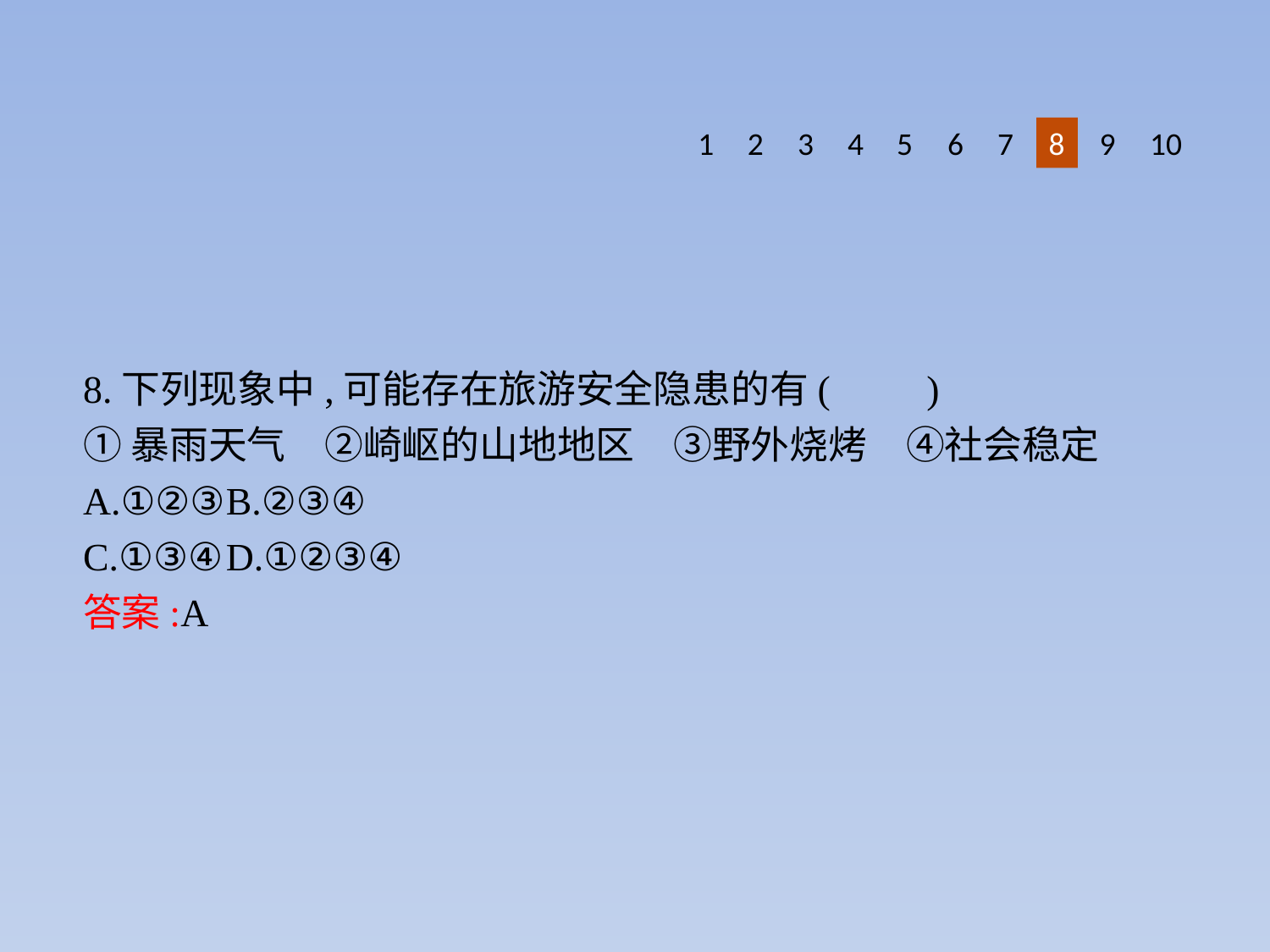

8
9
1
2
3
4
5
6
10
7
8.下列现象中,可能存在旅游安全隐患的有(　　)
①暴雨天气　②崎岖的山地地区　③野外烧烤　④社会稳定
A.①②③	B.②③④
C.①③④	D.①②③④
答案:A